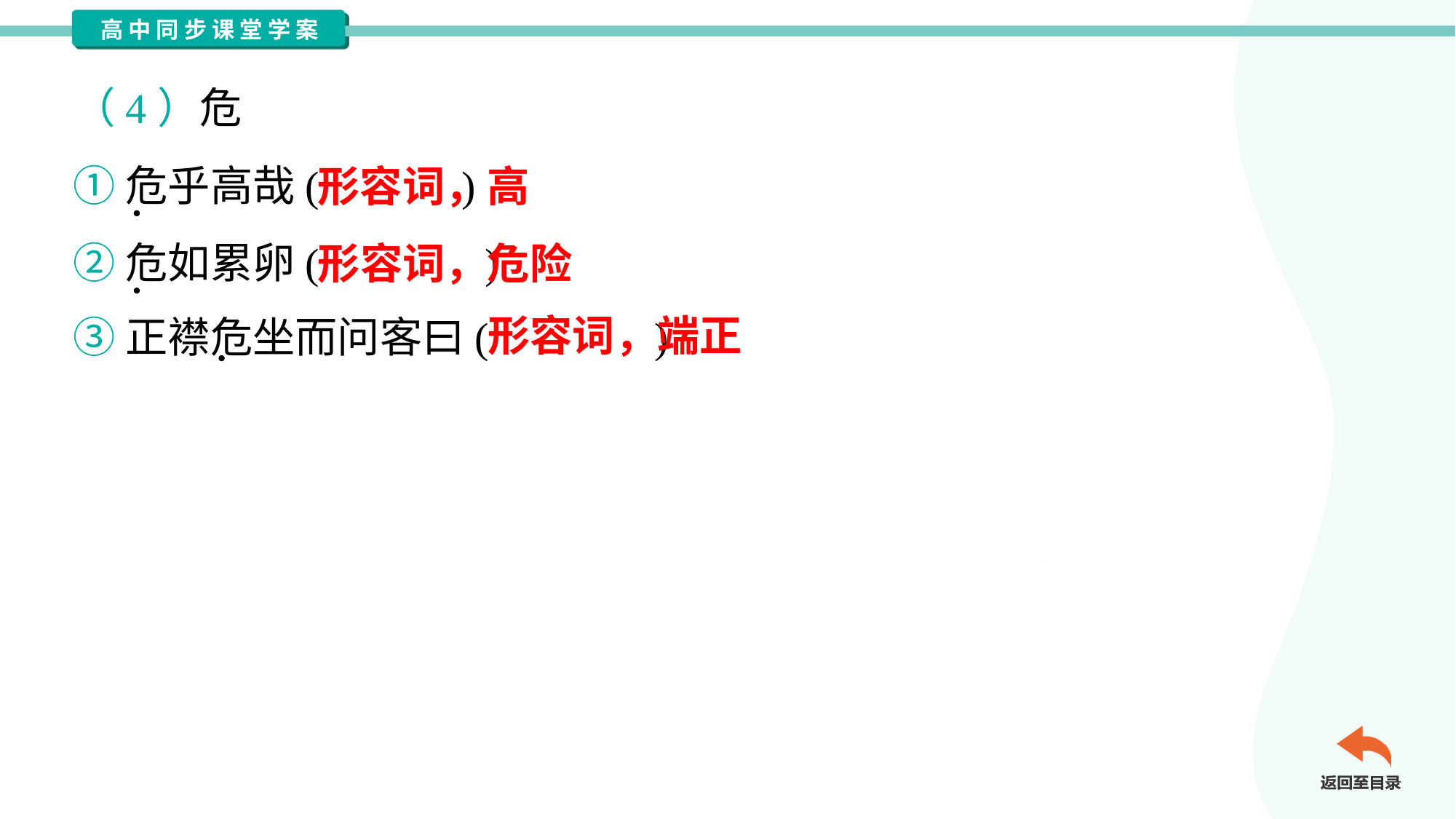

（4）危
①危乎高哉(            )
②危如累卵(              )
③正襟危坐而问客曰(              )
形容词，高
形容词，危险

形容词，端正